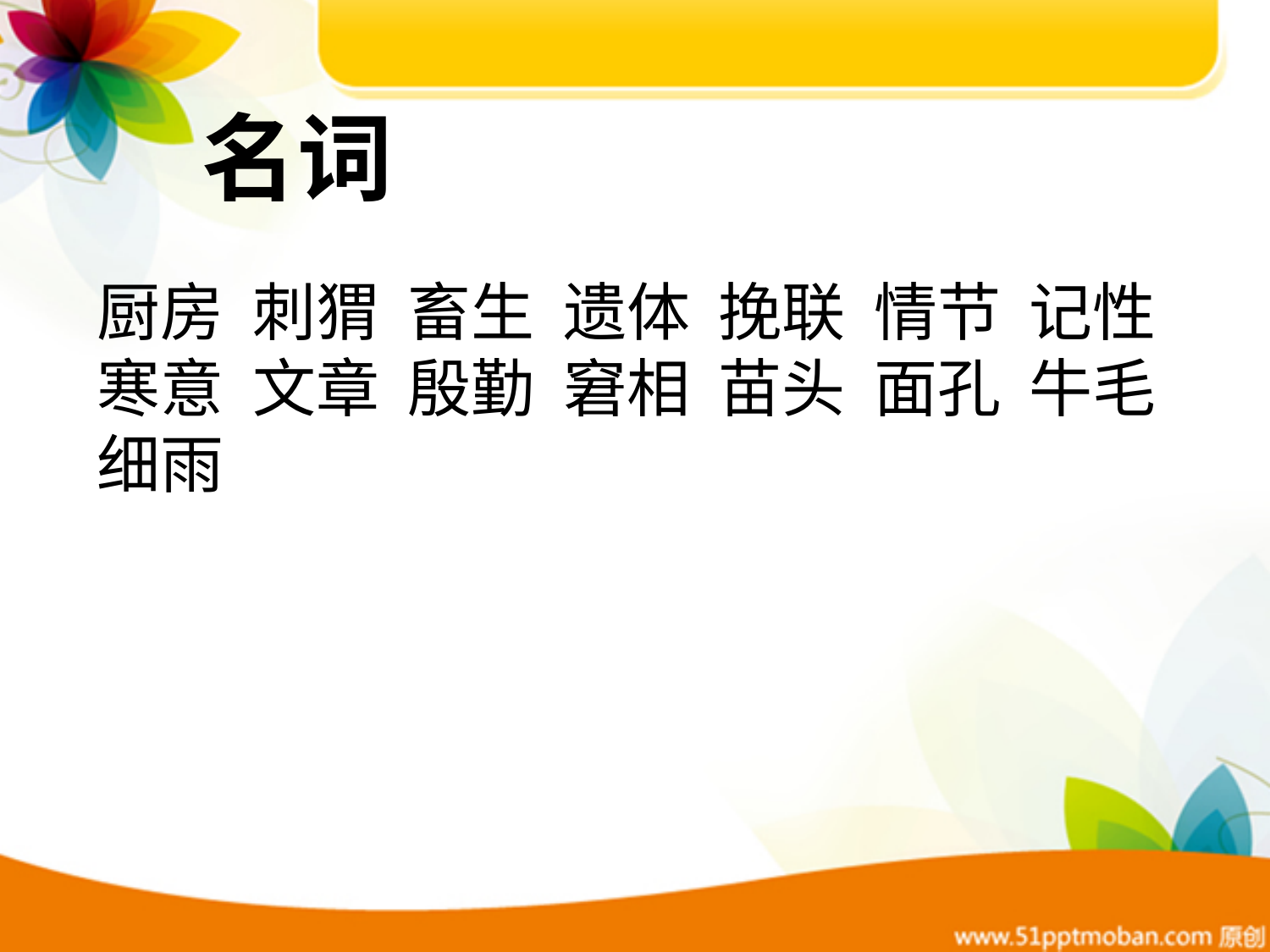

名词
厨房  刺猬  畜生  遗体  挽联  情节  记性  寒意  文章  殷勤  窘相  苗头  面孔  牛毛细雨